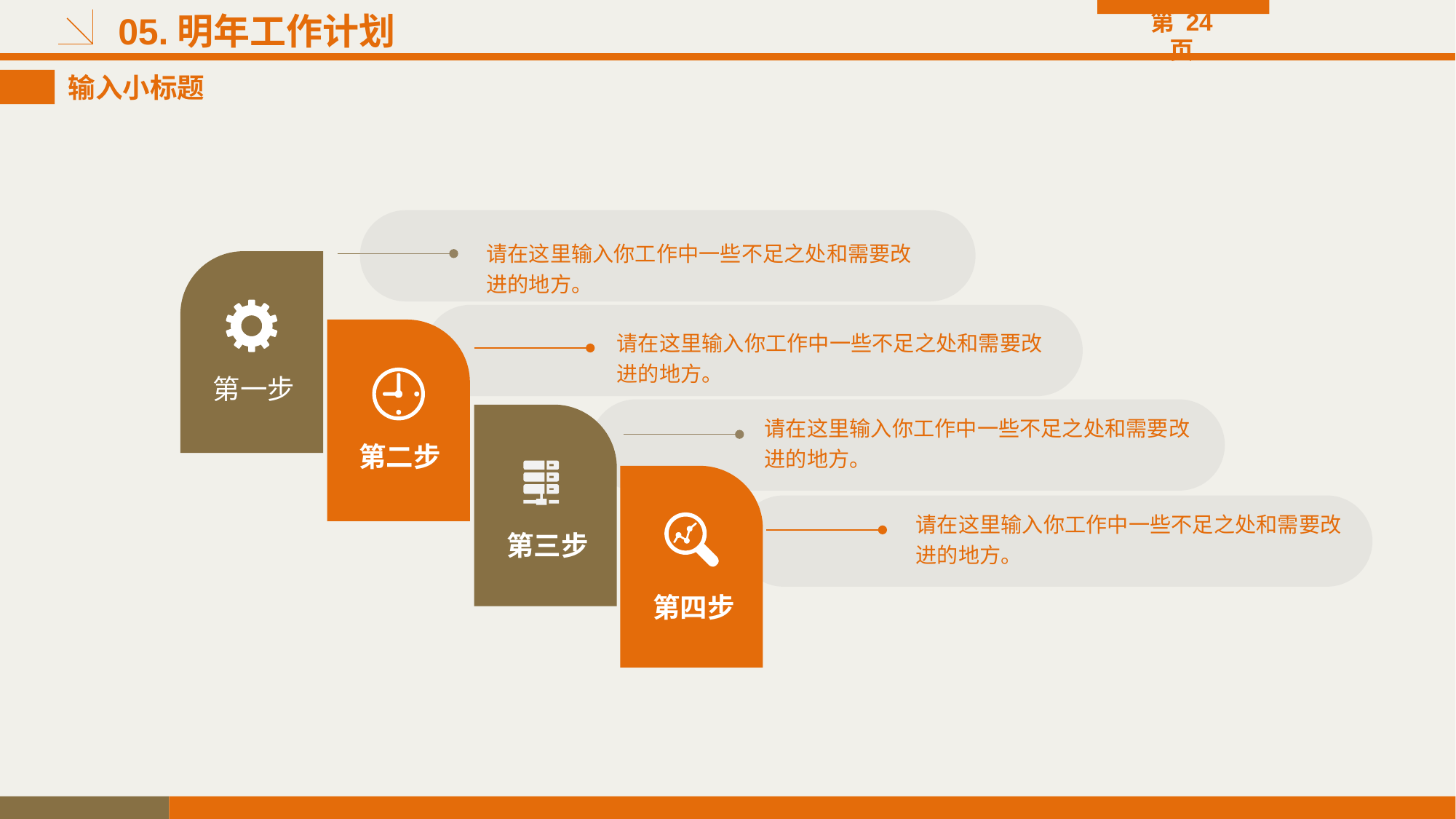

# 05.明年工作计划

第 24 页
输入小标题

请在这里输入你工作中一些不足之处和需要改进的地方。

 第一步

 第二步
请在这里输入你工作中一些不足之处和需要改进的地方。

 第三步

请在这里输入你工作中一些不足之处和需要改进的地方。

 第四步

请在这里输入你工作中一些不足之处和需要改进的地方。